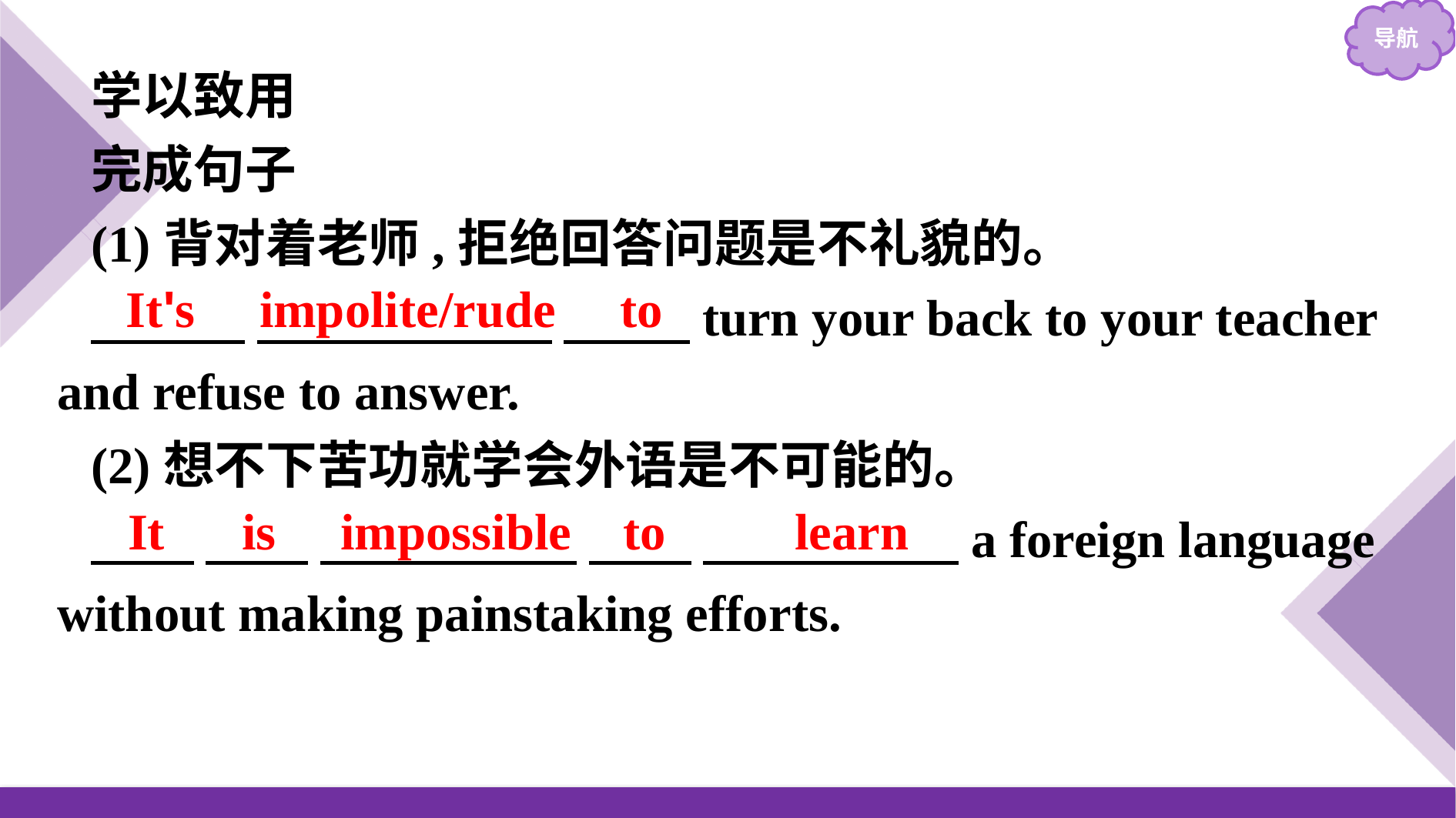

学以致用
完成句子
(1)背对着老师,拒绝回答问题是不礼貌的。
　　　 　            　　 　　  turn your back to your teacher and refuse to answer.
(2)想不下苦功就学会外语是不可能的。
　　 　　 　　　　　 　　 　             　a foreign language without making painstaking efforts.
It's     impolite/rude     to
It      is     impossible    to          learn